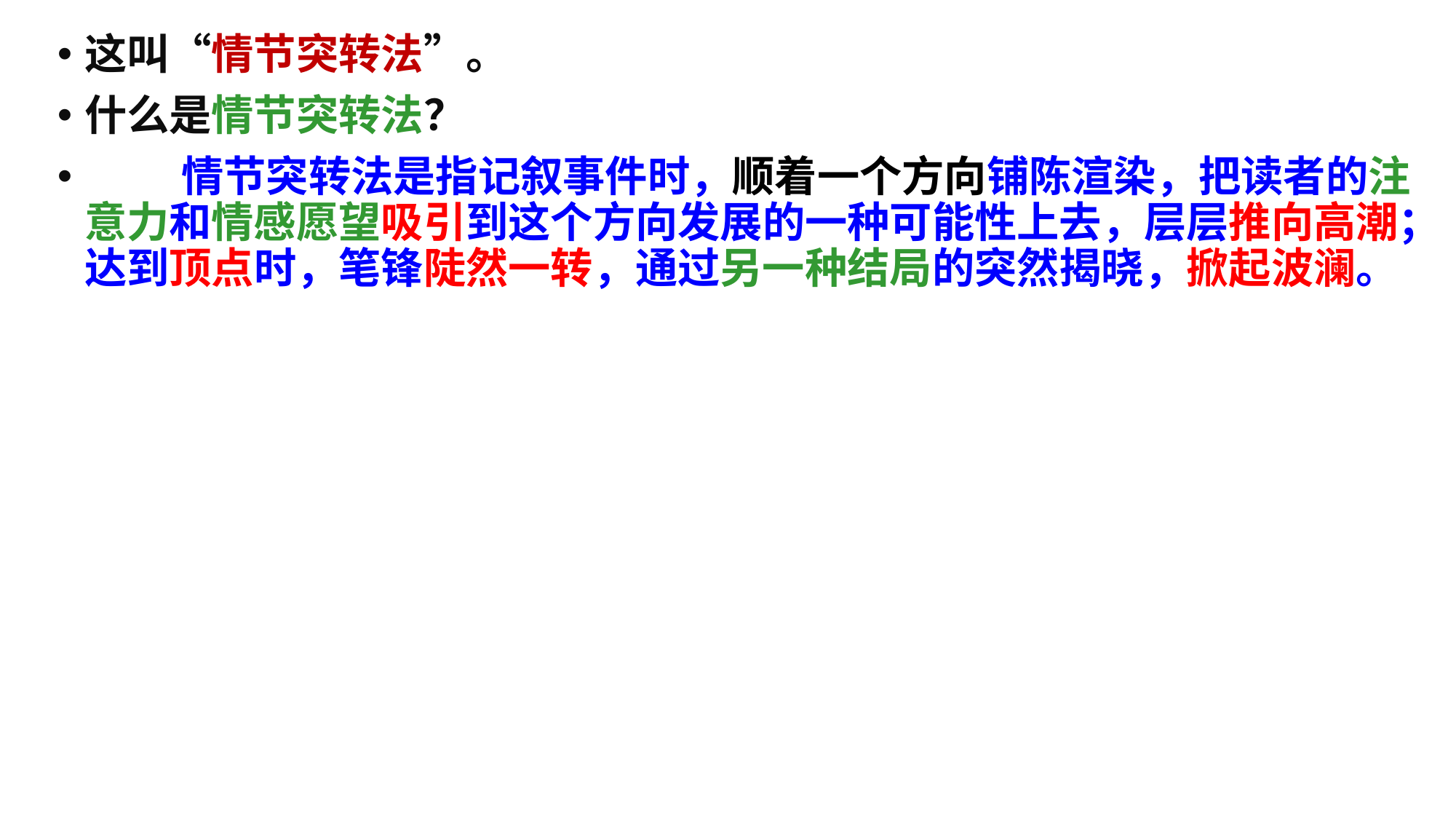

这叫“情节突转法”。
什么是情节突转法？
         情节突转法是指记叙事件时，顺着一个方向铺陈渲染，把读者的注意力和情感愿望吸引到这个方向发展的一种可能性上去，层层推向高潮；达到顶点时，笔锋陡然一转，通过另一种结局的突然揭晓，掀起波澜。